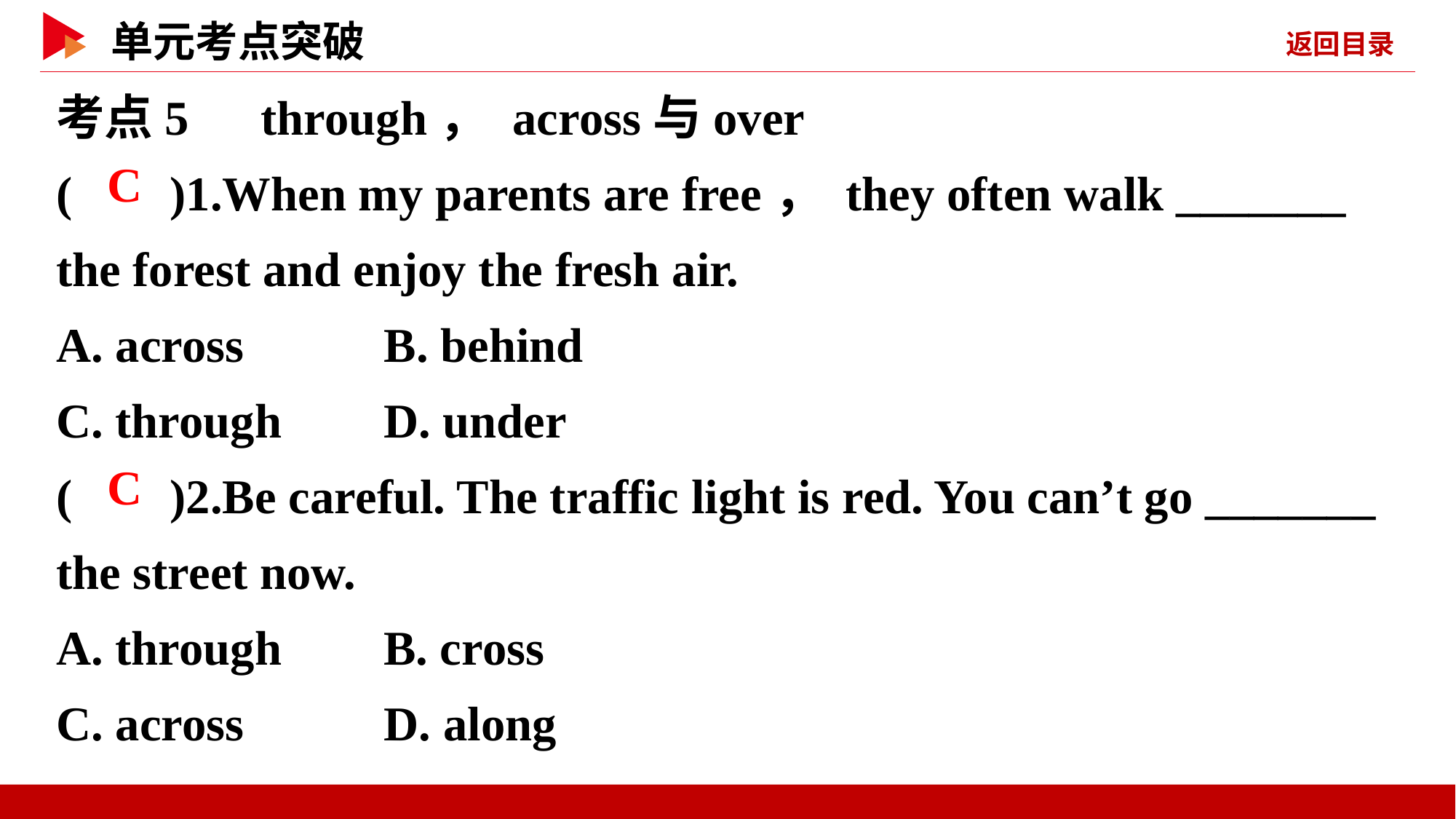

考点5　through， across与over
(        )1.When my parents are free， they often walk _______ the forest and enjoy the fresh air.
A. across	         B. behind
C. through	D. under
(        )2.Be careful. The traffic light is red. You can’t go _______ the street now.
A. through	B. cross
C. across	         D. along
   C
   C